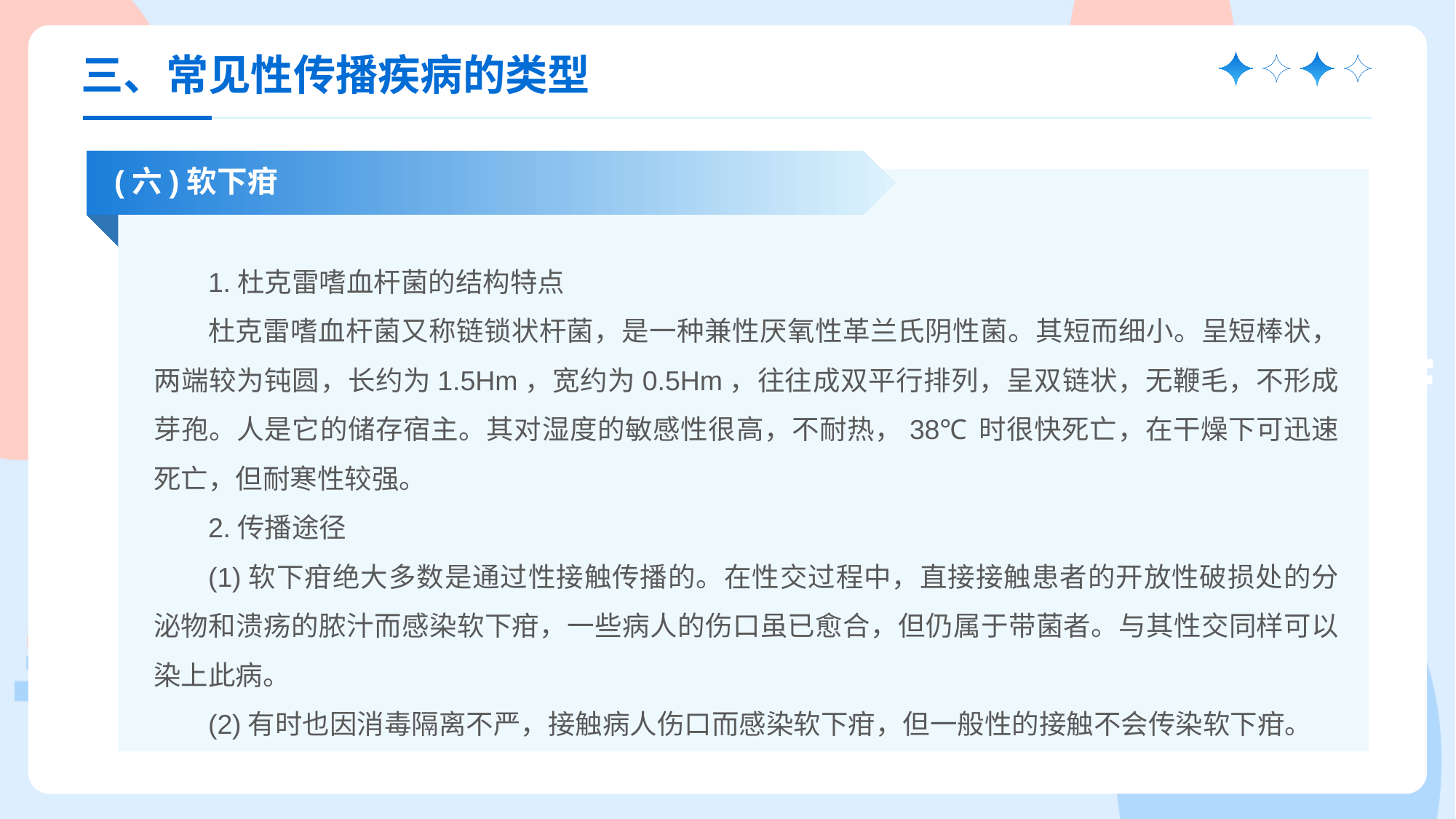

三、常见性传播疾病的类型
(六)软下疳

1.杜克雷嗜血杆菌的结构特点
杜克雷嗜血杆菌又称链锁状杆菌，是一种兼性厌氧性革兰氏阴性菌。其短而细小。呈短棒状，两端较为钝圆，长约为1.5Hm，宽约为0.5Hm，往往成双平行排列，呈双链状，无鞭毛，不形成芽孢。人是它的储存宿主。其对湿度的敏感性很高，不耐热，38℃时很快死亡，在干燥下可迅速死亡，但耐寒性较强。
2.传播途径
(1)软下疳绝大多数是通过性接触传播的。在性交过程中，直接接触患者的开放性破损处的分泌物和溃疡的脓汁而感染软下疳，一些病人的伤口虽已愈合，但仍属于带菌者。与其性交同样可以染上此病。
(2)有时也因消毒隔离不严，接触病人伤口而感染软下疳，但一般性的接触不会传染软下疳。